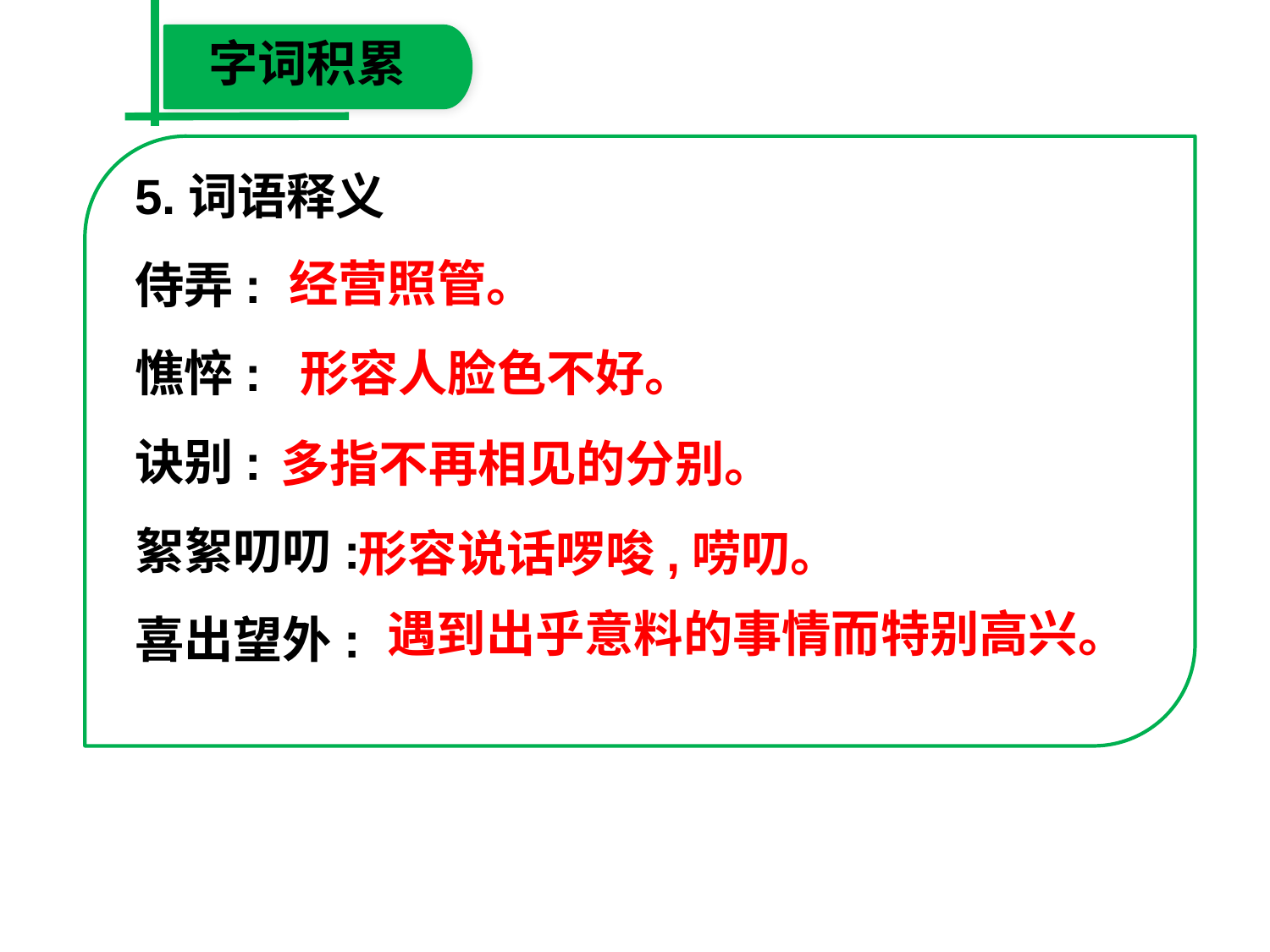

字词积累
5.词语释义
侍弄:
憔悴:
诀别:
絮絮叨叨:
喜出望外:

经营照管。
形容人脸色不好。
多指不再相见的分别。
形容说话啰唆,唠叨。
遇到出乎意料的事情而特别高兴。